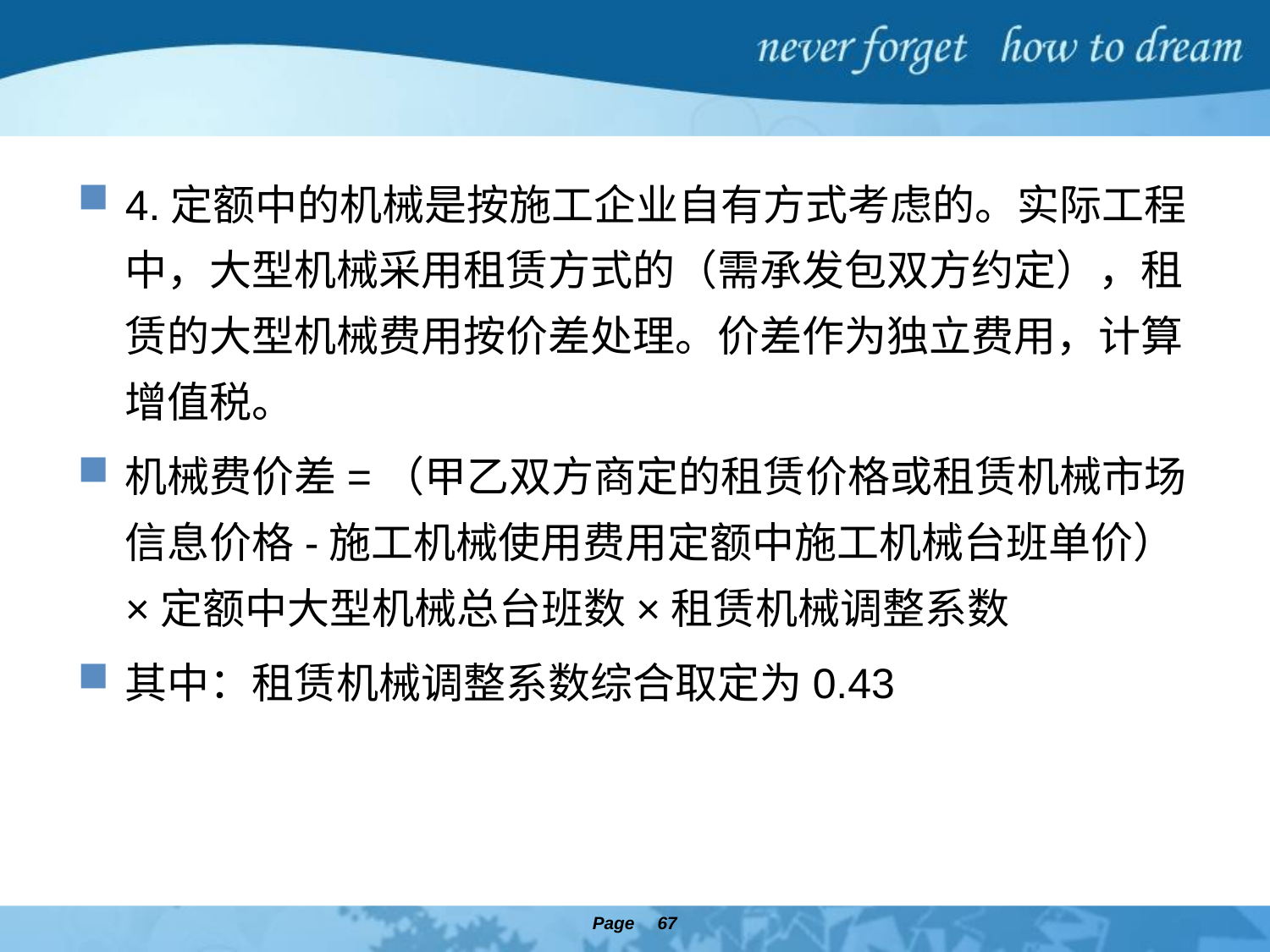

4.定额中的机械是按施工企业自有方式考虑的。实际工程中，大型机械采用租赁方式的（需承发包双方约定），租赁的大型机械费用按价差处理。价差作为独立费用，计算增值税。
机械费价差=（甲乙双方商定的租赁价格或租赁机械市场信息价格-施工机械使用费用定额中施工机械台班单价）×定额中大型机械总台班数×租赁机械调整系数
其中：租赁机械调整系数综合取定为0.43